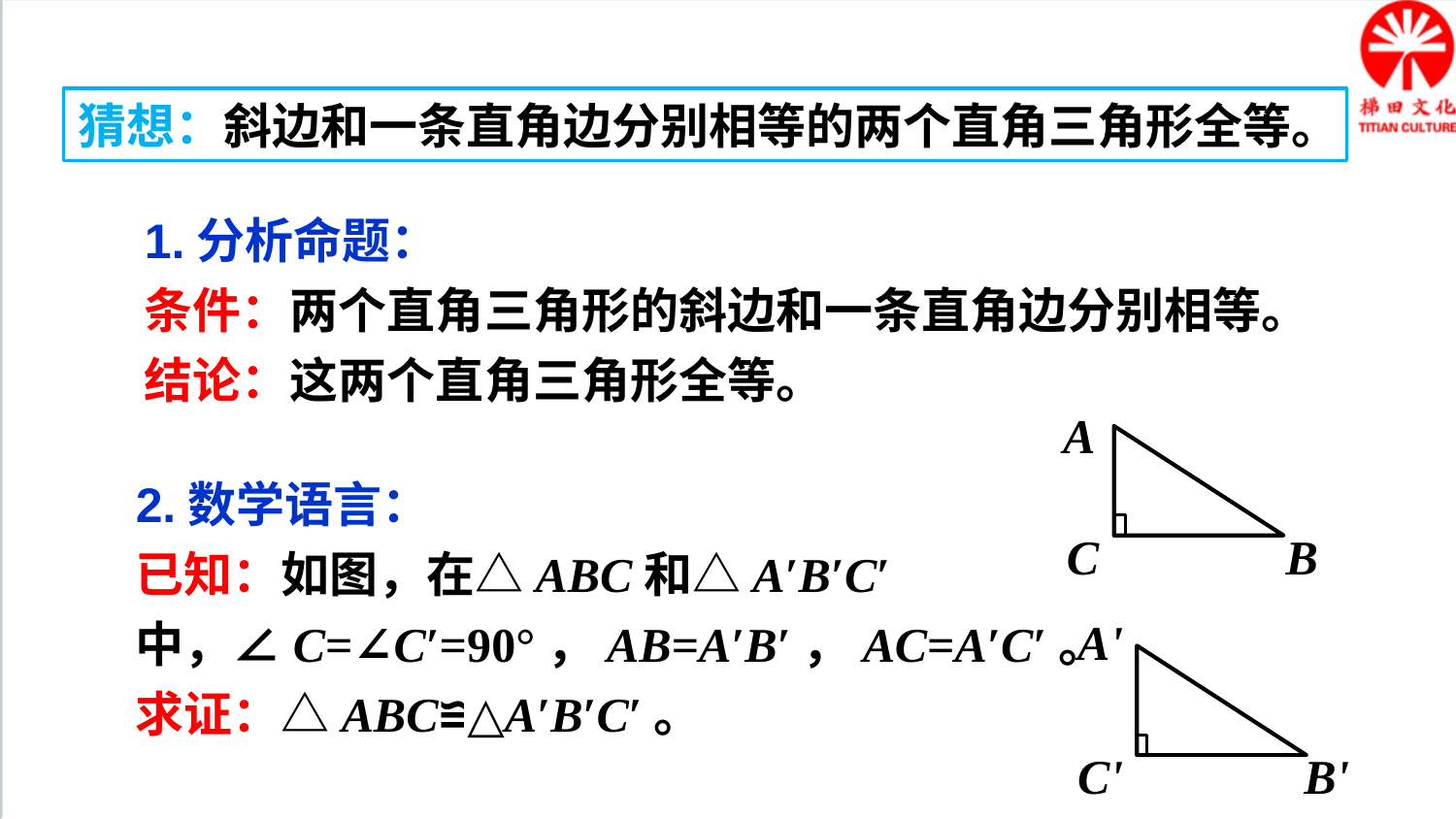

猜想：斜边和一条直角边分别相等的两个直角三角形全等。
1.分析命题：
条件：两个直角三角形的斜边和一条直角边分别相等。
结论：这两个直角三角形全等。
A

C
B
2.数学语言：
已知：如图，在△ABC和△A′B′C′中，∠C=∠C′=90°，AB=A′B′，AC=A′C′。
求证：△ABC≌△A′B′C′。
A'

C'
B'